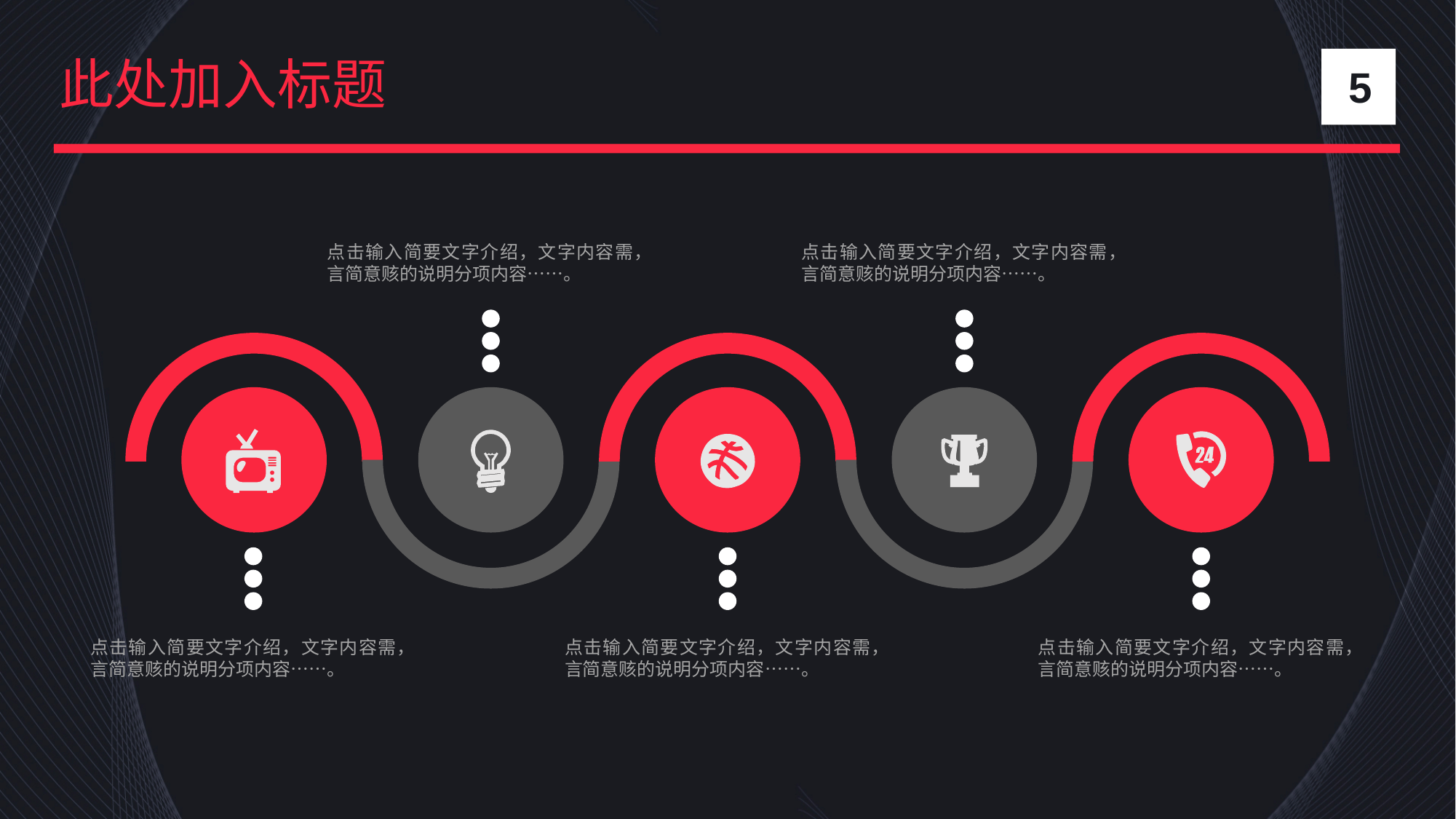

此处加入标题

5

点击输入简要文字介绍，文字内容需，言简意赅的说明分项内容……。
点击输入简要文字介绍，文字内容需，言简意赅的说明分项内容……。

点击输入简要文字介绍，文字内容需，言简意赅的说明分项内容……。
点击输入简要文字介绍，文字内容需，言简意赅的说明分项内容……。
点击输入简要文字介绍，文字内容需，言简意赅的说明分项内容……。